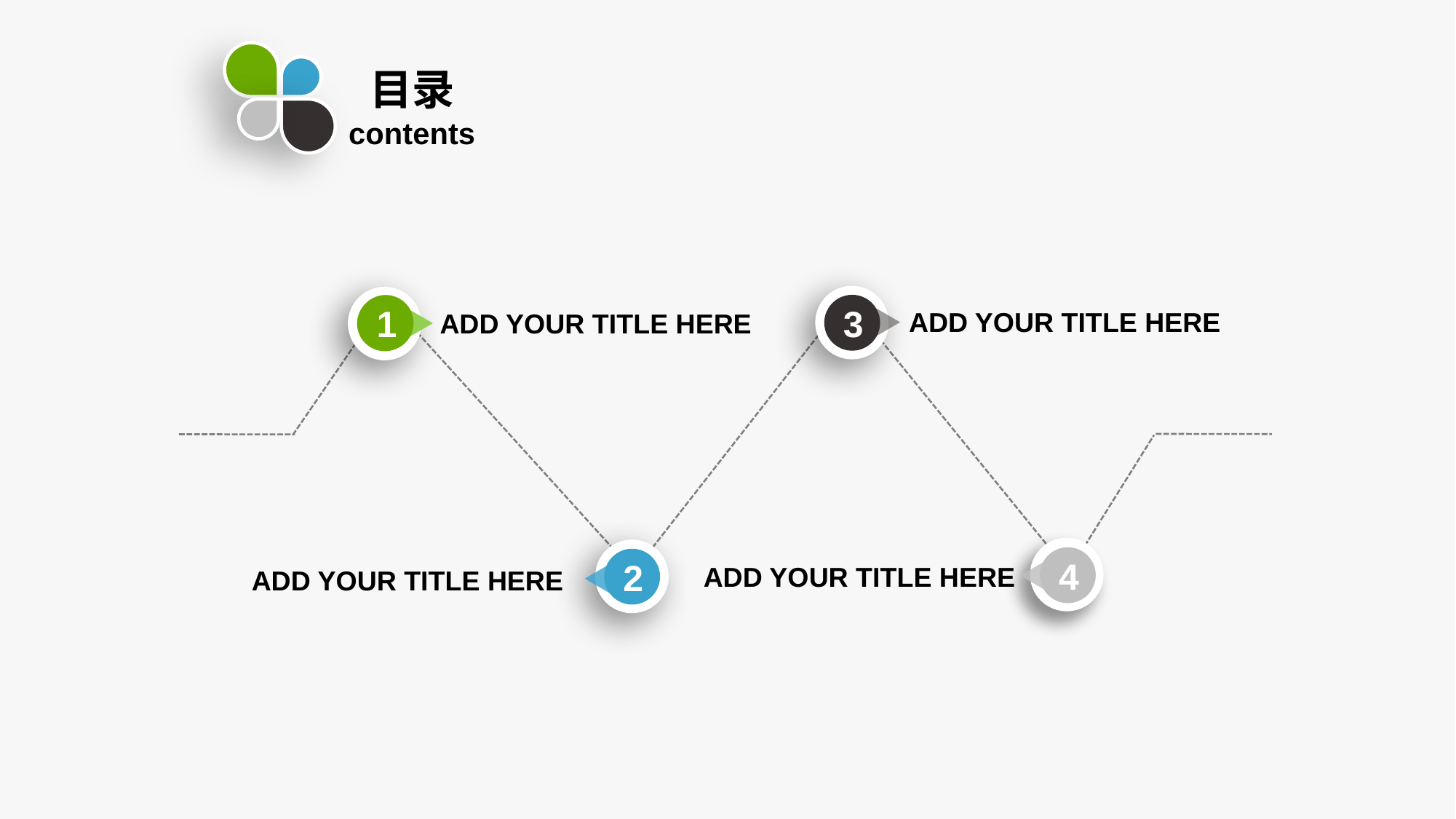

目录
contents

ADD YOUR TITLE HERE
ADD YOUR TITLE HERE

3

1

ADD YOUR TITLE HERE
ADD YOUR TITLE HERE

4

2